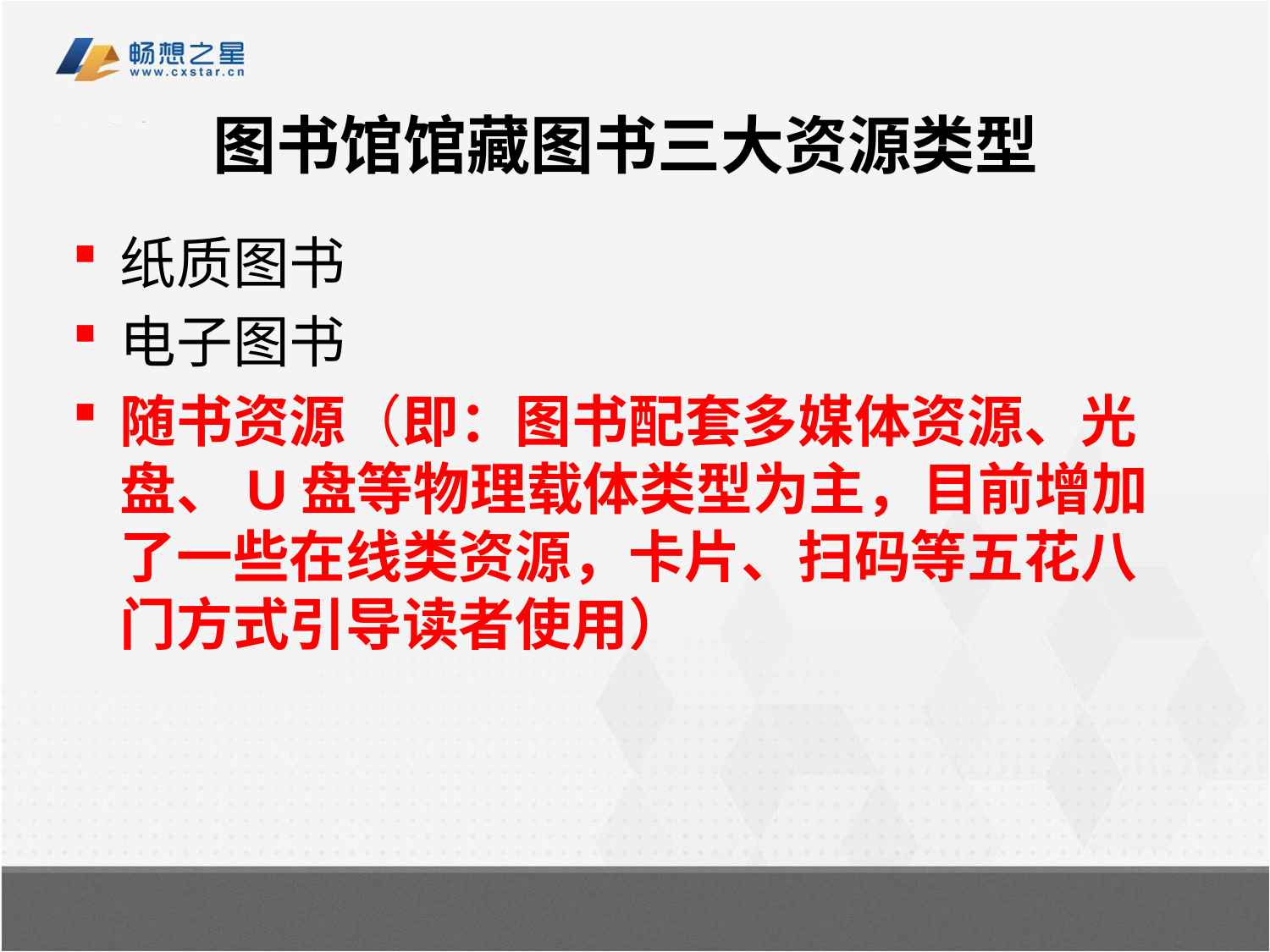

图书馆馆藏图书三大资源类型

纸质图书
电子图书
随书资源（即：图书配套多媒体资源、光盘、U盘等物理载体类型为主，目前增加了一些在线类资源，卡片、扫码等五花八门方式引导读者使用）